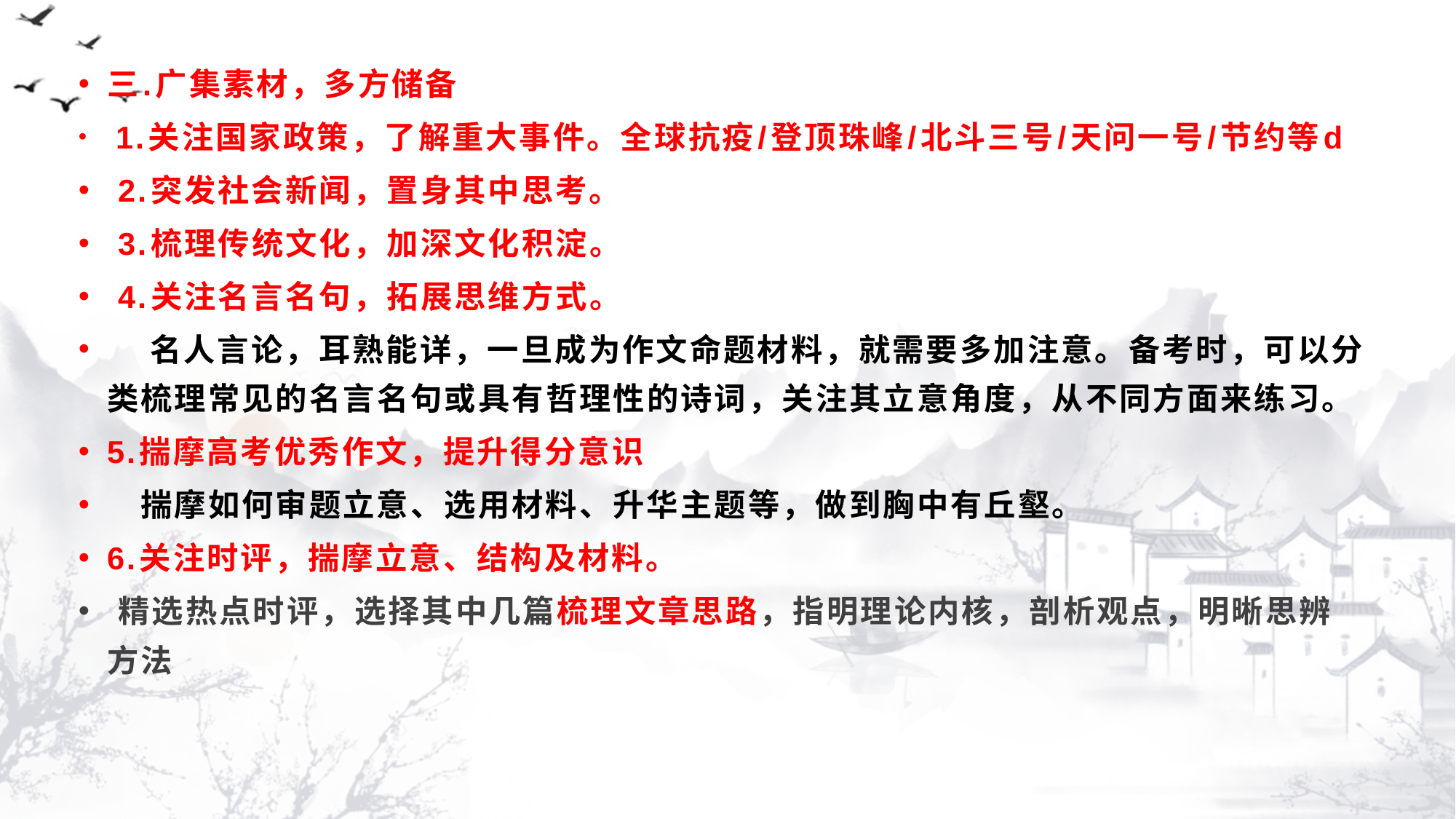

三.广集素材，多方储备
 1.关注国家政策，了解重大事件。全球抗疫/登顶珠峰/北斗三号/天问一号/节约等d
 2.突发社会新闻，置身其中思考。
 3.梳理传统文化，加深文化积淀。
 4.关注名言名句，拓展思维方式。
　 名人言论，耳熟能详，一旦成为作文命题材料，就需要多加注意。备考时，可以分类梳理常见的名言名句或具有哲理性的诗词，关注其立意角度，从不同方面来练习。
5.揣摩高考优秀作文，提升得分意识
　揣摩如何审题立意、选用材料、升华主题等，做到胸中有丘壑。
6.关注时评，揣摩立意、结构及材料。
 精选热点时评，选择其中几篇梳理文章思路，指明理论内核，剖析观点，明晰思辨方法

#